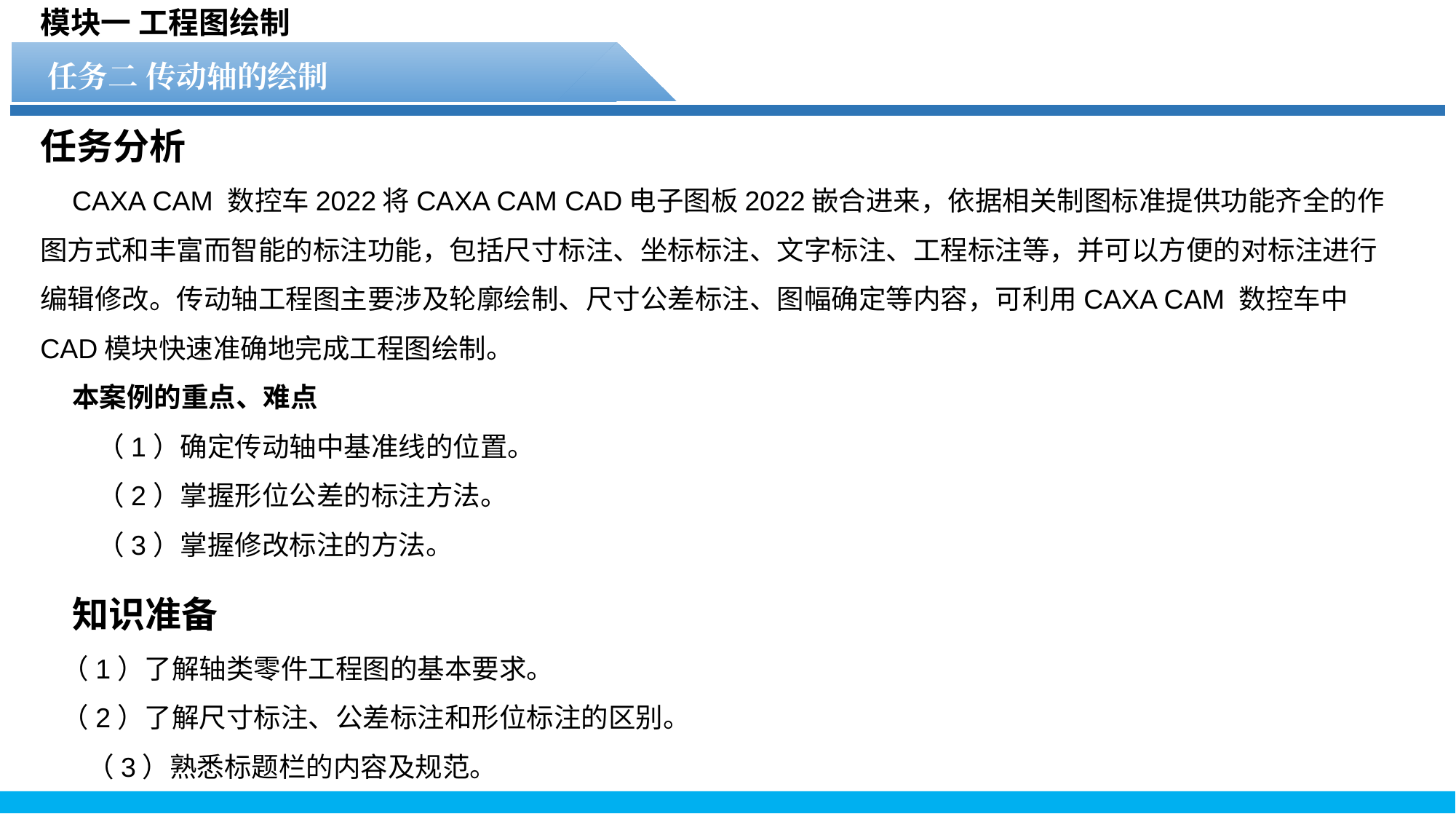

模块一 工程图绘制

任务二 传动轴的绘制
任务1 水轮文件的显示操作
任务分析
CAXA CAM 数控车2022将CAXA CAM CAD电子图板2022嵌合进来，依据相关制图标准提供功能齐全的作图方式和丰富而智能的标注功能，包括尺寸标注、坐标标注、文字标注、工程标注等，并可以方便的对标注进行编辑修改。传动轴工程图主要涉及轮廓绘制、尺寸公差标注、图幅确定等内容，可利用CAXA CAM 数控车中CAD模块快速准确地完成工程图绘制。
本案例的重点、难点
   （1）确定传动轴中基准线的位置。
   （2）掌握形位公差的标注方法。
   （3）掌握修改标注的方法。
知识准备
（1）了解轴类零件工程图的基本要求。
（2）了解尺寸标注、公差标注和形位标注的区别。
   （3）熟悉标题栏的内容及规范。